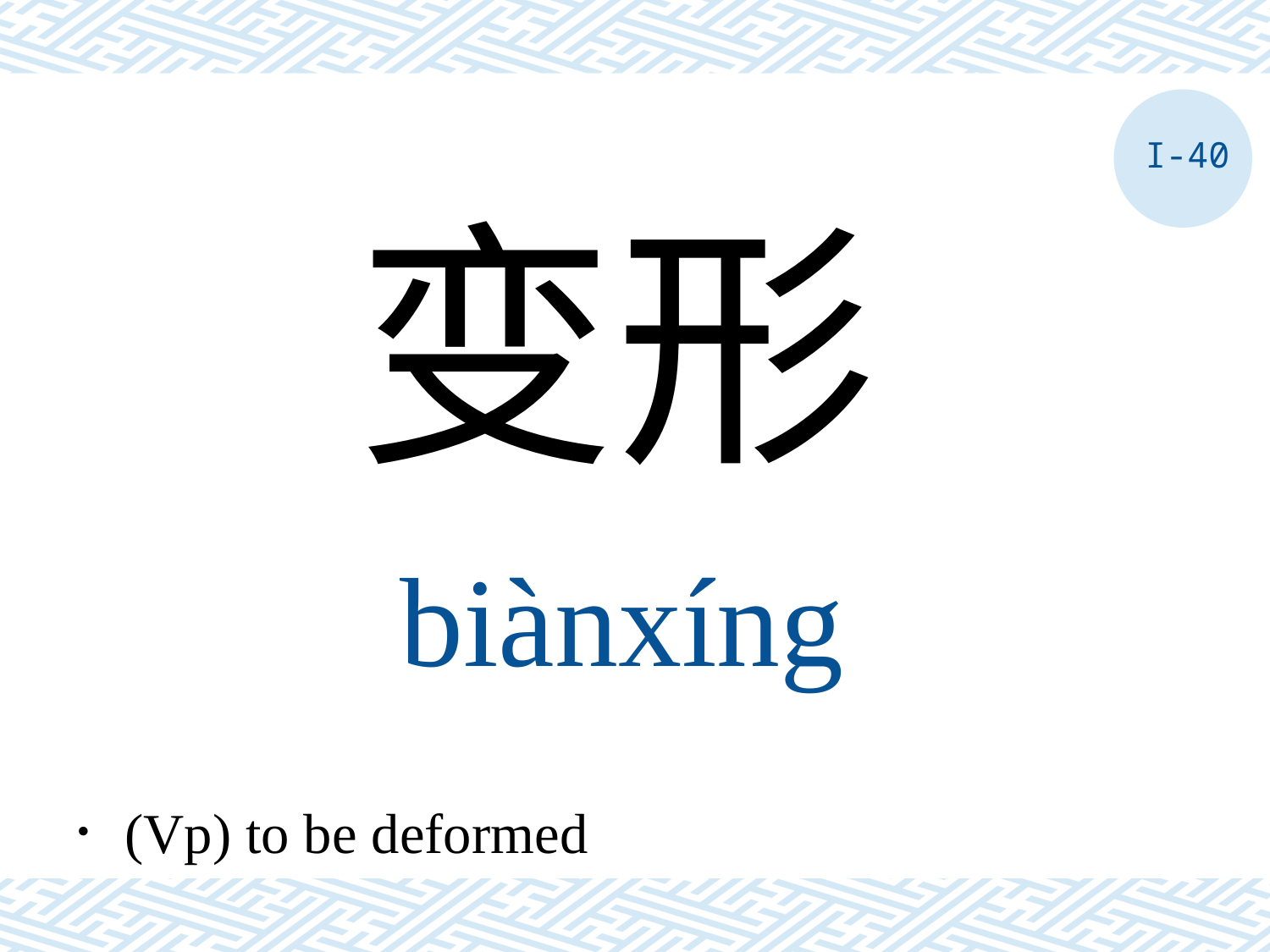

I-40

变形
biànxíng
．(Vp) to be deformed